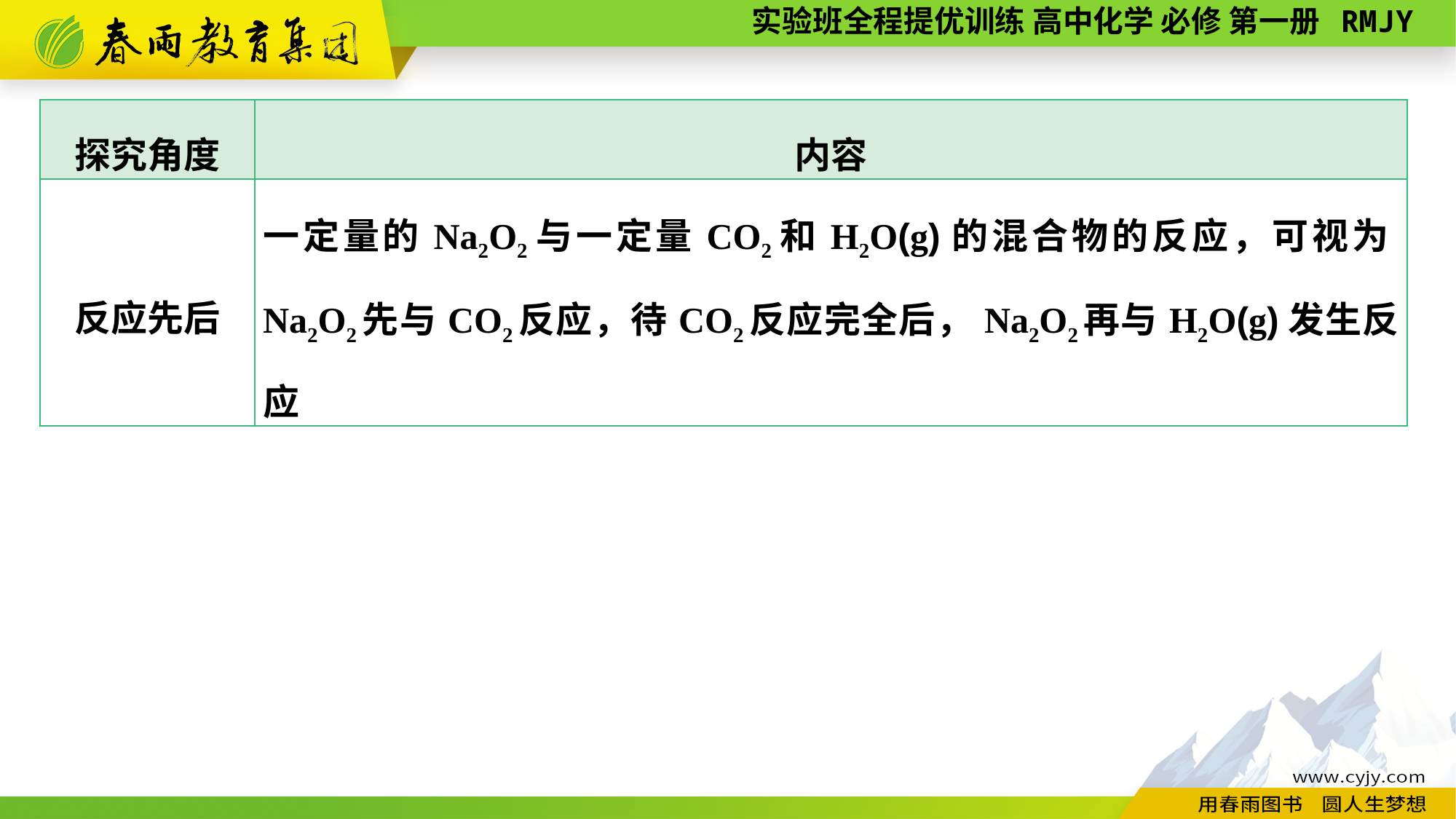

| 探究角度 | 内容 |
| --- | --- |
| 反应先后 | 一定量的Na2O2与一定量CO2和H2O(g)的混合物的反应，可视为Na2O2先与CO2反应，待CO2反应完全后，Na2O2再与H2O(g)发生反应 |